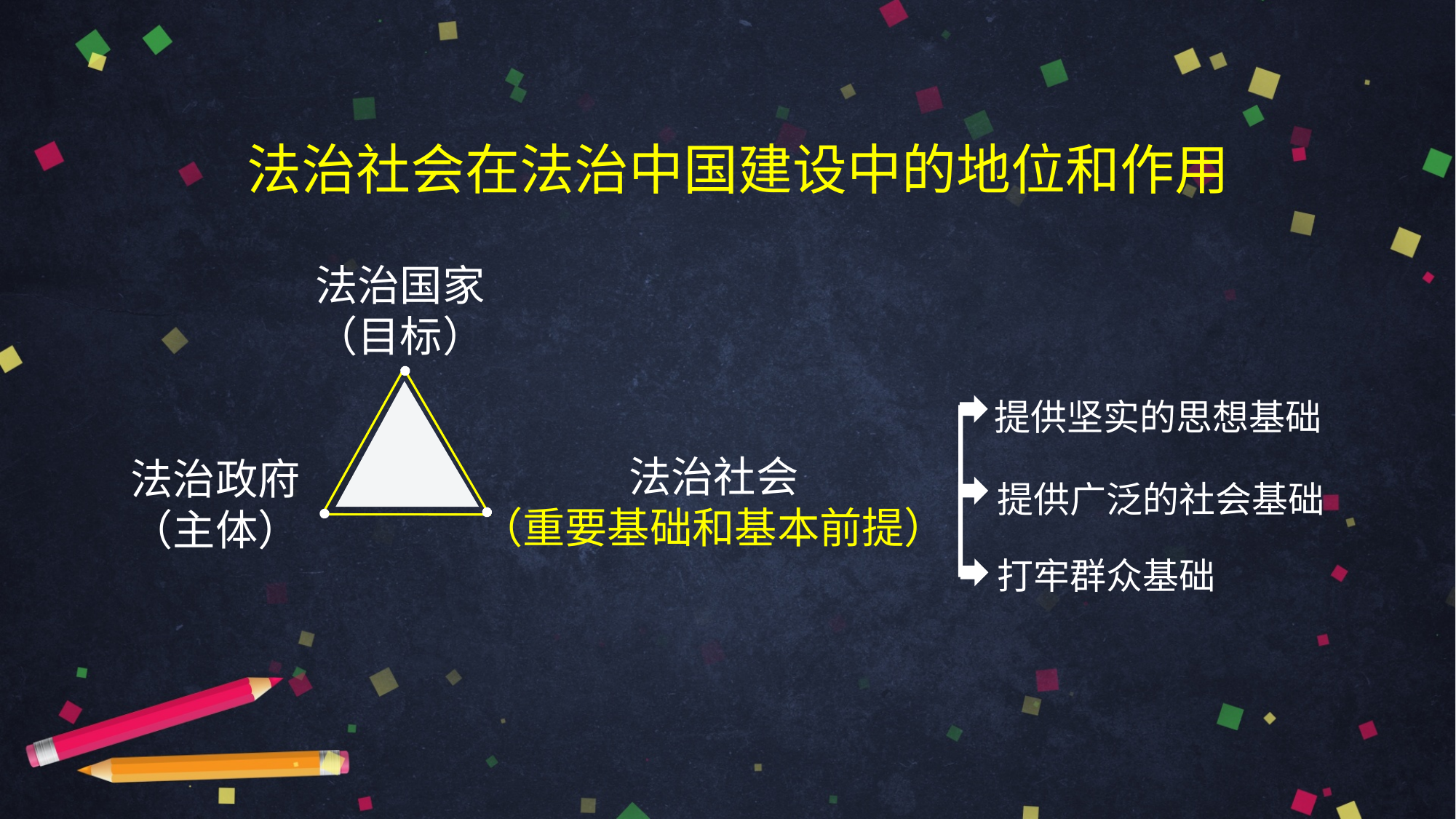

法治社会在法治中国建设中的地位和作用
法治国家
（目标）
提供坚实的思想基础

法治社会
（重要基础和基本前提）
法治政府
（主体）
提供广泛的社会基础
打牢群众基础